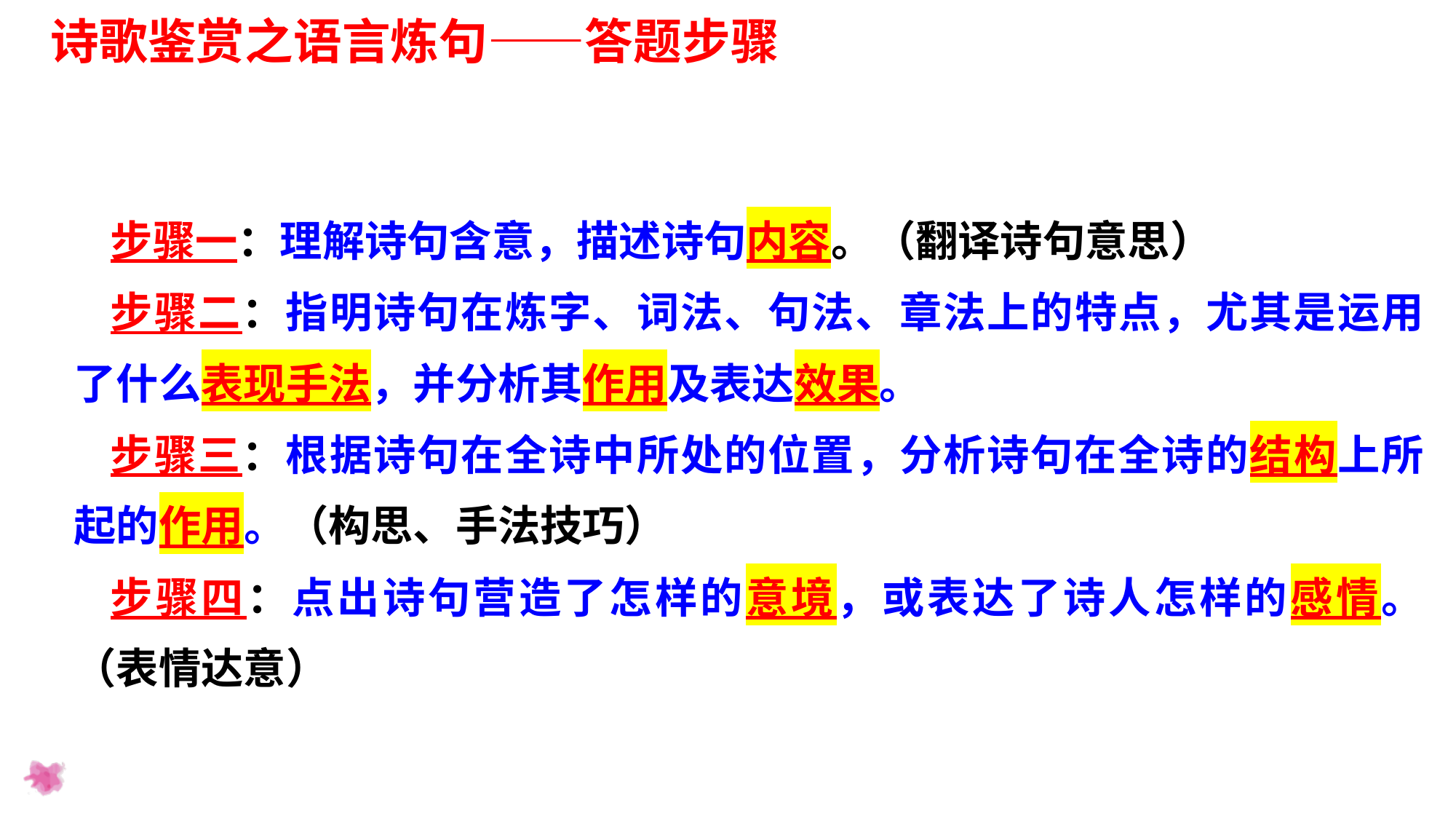

诗歌鉴赏之语言炼句——答题步骤
步骤一：理解诗句含意，描述诗句内容。（翻译诗句意思）
步骤二：指明诗句在炼字、词法、句法、章法上的特点，尤其是运用了什么表现手法，并分析其作用及表达效果。
步骤三：根据诗句在全诗中所处的位置，分析诗句在全诗的结构上所起的作用。（构思、手法技巧）
步骤四：点出诗句营造了怎样的意境，或表达了诗人怎样的感情。（表情达意）